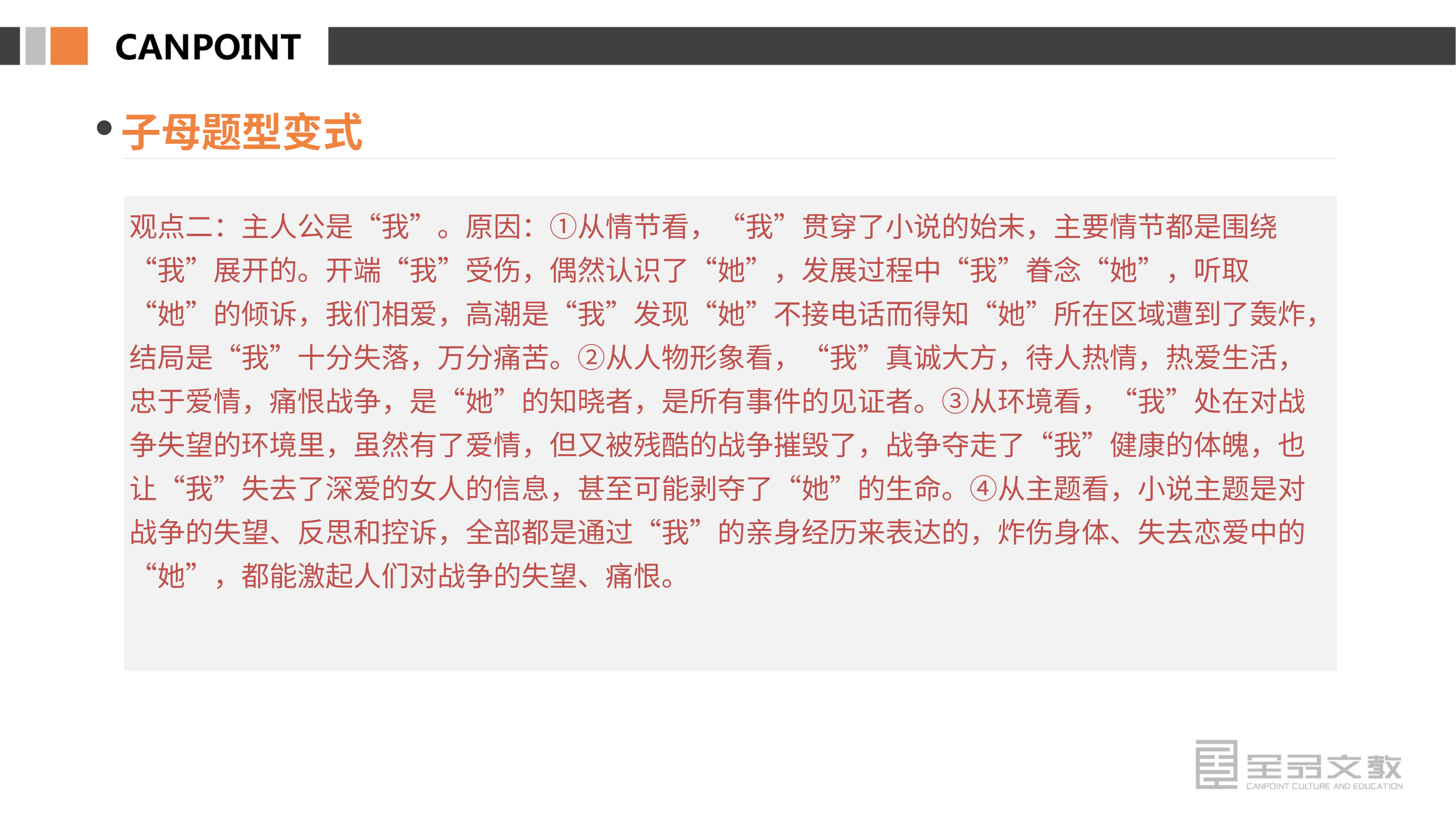

子母题型变式

观点二：主人公是“我”。原因：①从情节看，“我”贯穿了小说的始末，主要情节都是围绕“我”展开的。开端“我”受伤，偶然认识了“她”，发展过程中“我”眷念“她”，听取“她”的倾诉，我们相爱，高潮是“我”发现“她”不接电话而得知“她”所在区域遭到了轰炸，结局是“我”十分失落，万分痛苦。②从人物形象看，“我”真诚大方，待人热情，热爱生活，忠于爱情，痛恨战争，是“她”的知晓者，是所有事件的见证者。③从环境看，“我”处在对战争失望的环境里，虽然有了爱情，但又被残酷的战争摧毁了，战争夺走了“我”健康的体魄，也让“我”失去了深爱的女人的信息，甚至可能剥夺了“她”的生命。④从主题看，小说主题是对战争的失望、反思和控诉，全部都是通过“我”的亲身经历来表达的，炸伤身体、失去恋爱中的“她”，都能激起人们对战争的失望、痛恨。